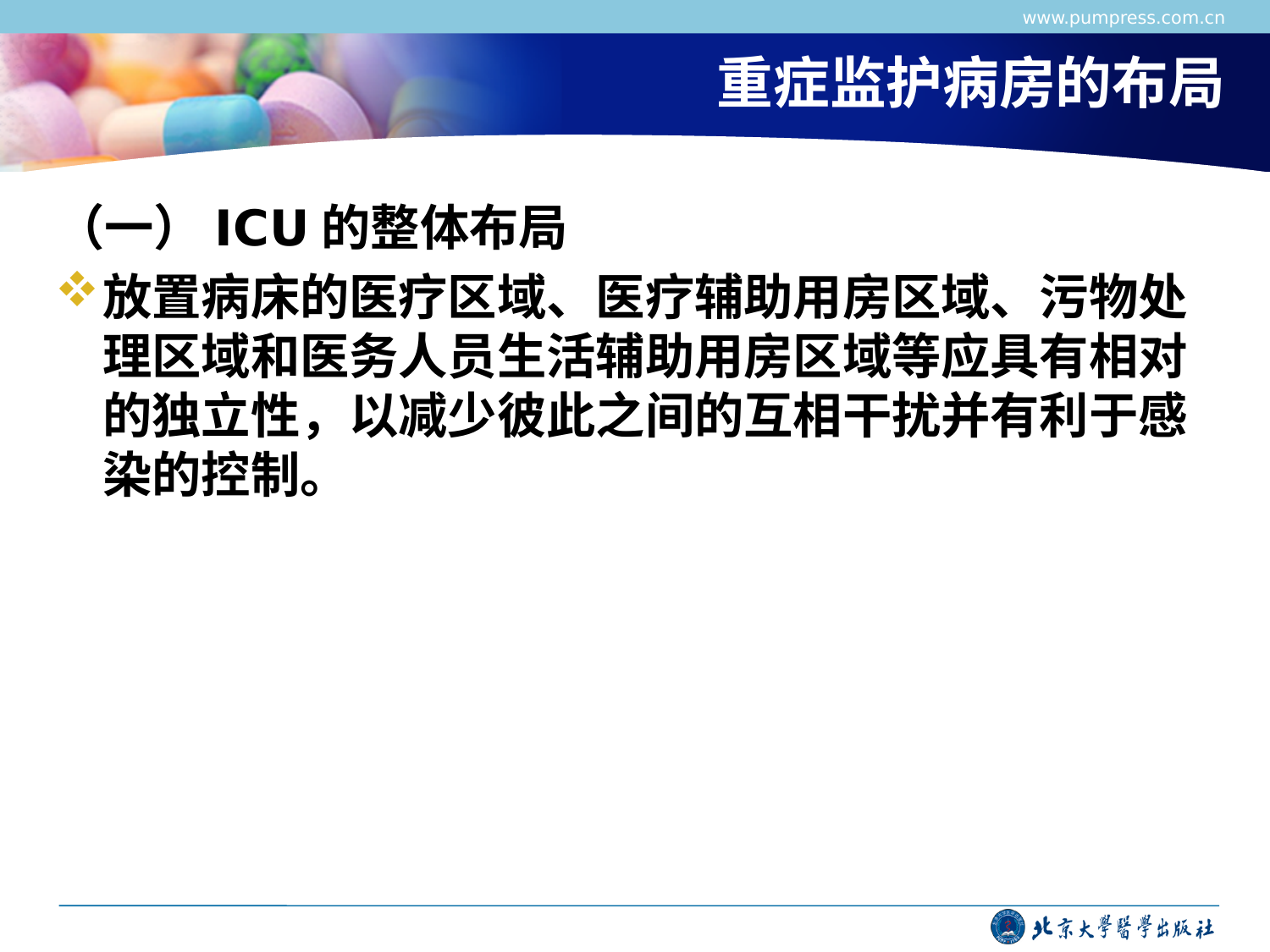

www.pumpress.com.cn
# 重症监护病房的布局
（一）ICU的整体布局
放置病床的医疗区域、医疗辅助用房区域、污物处理区域和医务人员生活辅助用房区域等应具有相对的独立性，以减少彼此之间的互相干扰并有利于感染的控制。